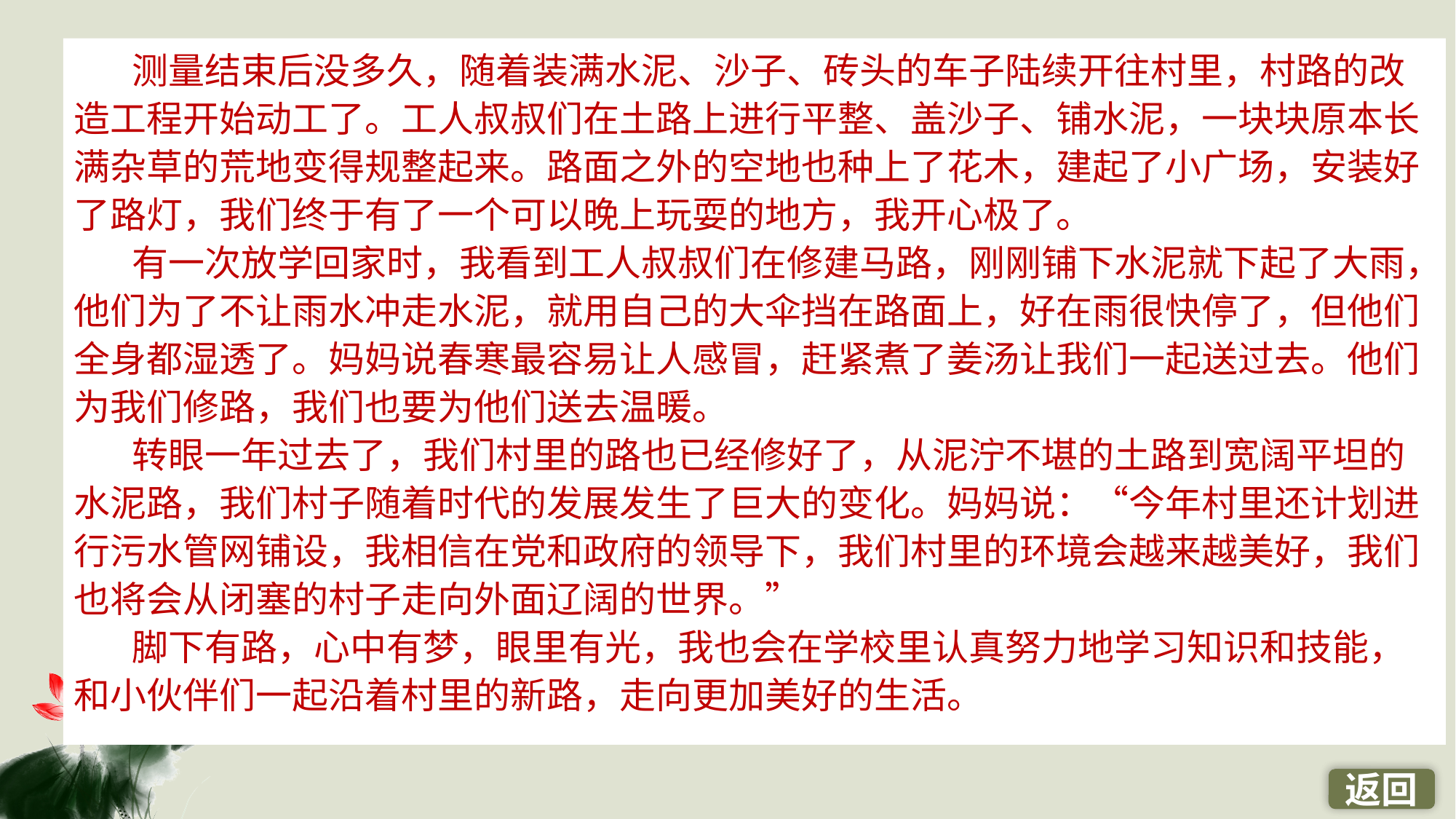

测量结束后没多久，随着装满水泥、沙子、砖头的车子陆续开往村里，村路的改造工程开始动工了。工人叔叔们在土路上进行平整、盖沙子、铺水泥，一块块原本长满杂草的荒地变得规整起来。路面之外的空地也种上了花木，建起了小广场，安装好了路灯，我们终于有了一个可以晚上玩耍的地方，我开心极了。
      有一次放学回家时，我看到工人叔叔们在修建马路，刚刚铺下水泥就下起了大雨，他们为了不让雨水冲走水泥，就用自己的大伞挡在路面上，好在雨很快停了，但他们全身都湿透了。妈妈说春寒最容易让人感冒，赶紧煮了姜汤让我们一起送过去。他们为我们修路，我们也要为他们送去温暖。
      转眼一年过去了，我们村里的路也已经修好了，从泥泞不堪的土路到宽阔平坦的水泥路，我们村子随着时代的发展发生了巨大的变化。妈妈说：“今年村里还计划进行污水管网铺设，我相信在党和政府的领导下，我们村里的环境会越来越美好，我们也将会从闭塞的村子走向外面辽阔的世界。”
      脚下有路，心中有梦，眼里有光，我也会在学校里认真努力地学习知识和技能，和小伙伴们一起沿着村里的新路，走向更加美好的生活。
返回